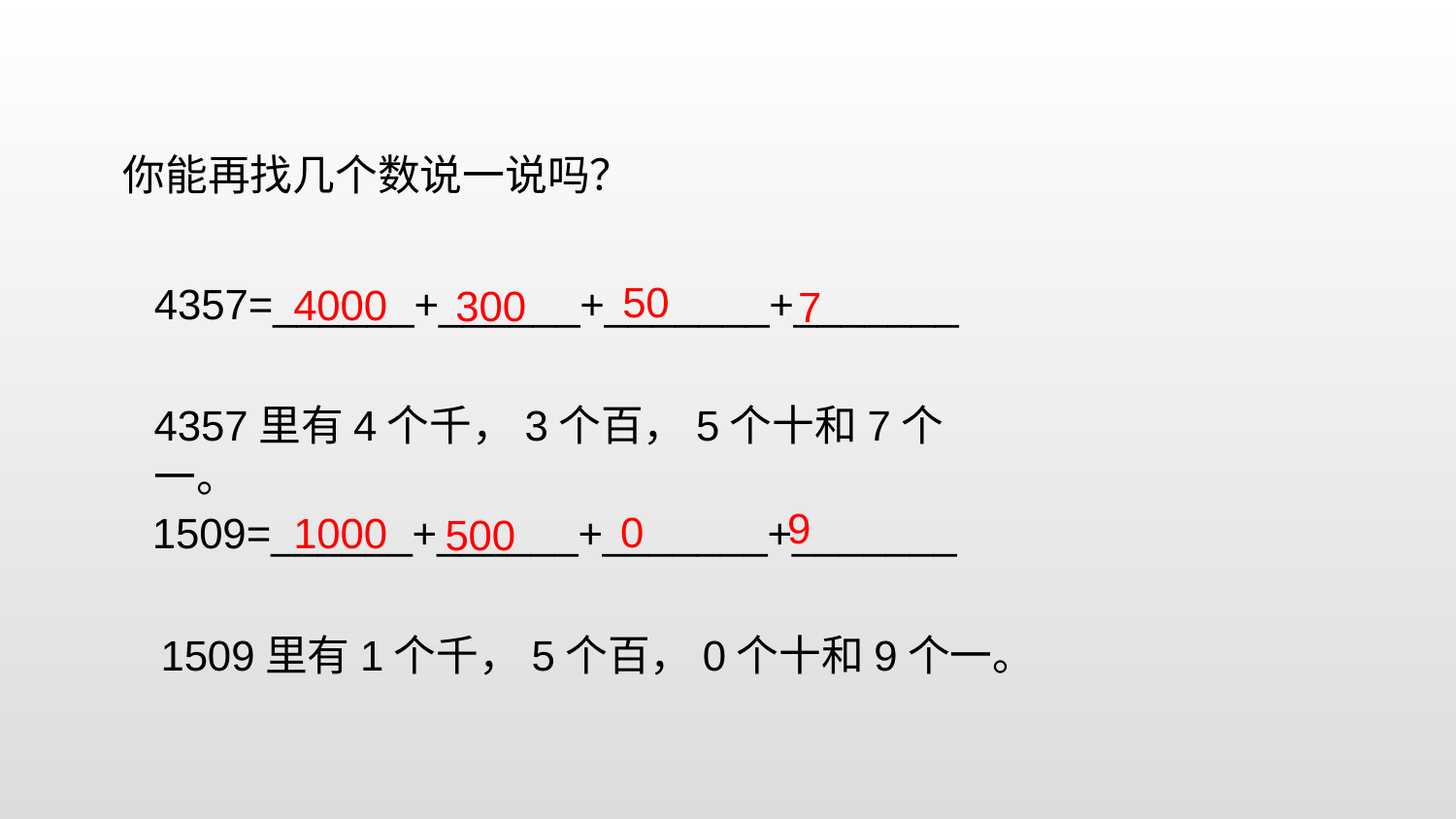

你能再找几个数说一说吗？
50
4357=______+______+_______+_______
4000
300
7
4357里有4个千，3个百，5个十和7个一。
9
0
1509=______+______+_______+_______
1000
500
1509里有1个千，5个百，0个十和9个一。